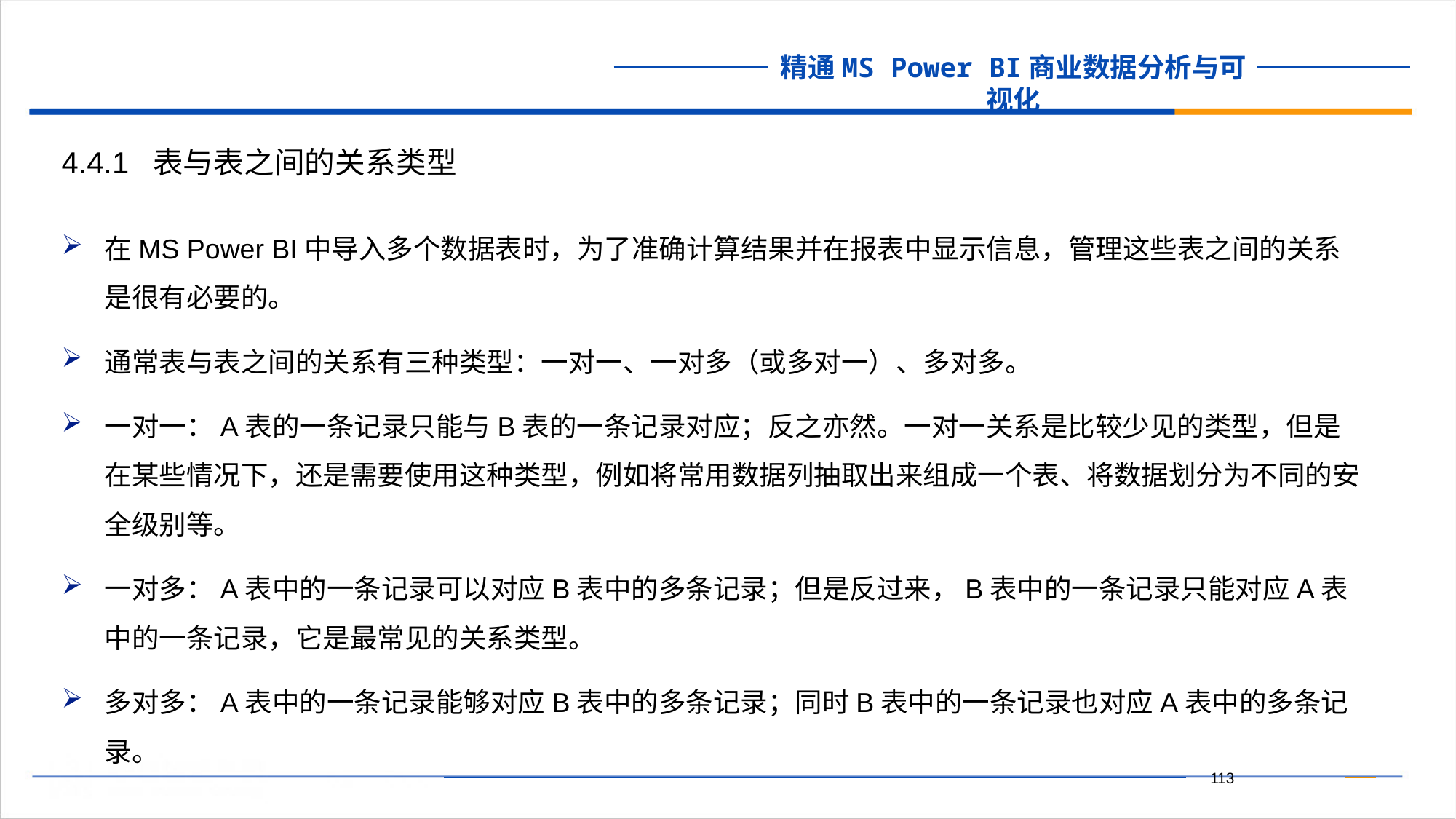

4.4.1  表与表之间的关系类型
在MS Power BI中导入多个数据表时，为了准确计算结果并在报表中显示信息，管理这些表之间的关系是很有必要的。
通常表与表之间的关系有三种类型：一对一、一对多（或多对一）、多对多。
一对一：A表的一条记录只能与B表的一条记录对应；反之亦然。一对一关系是比较少见的类型，但是在某些情况下，还是需要使用这种类型，例如将常用数据列抽取出来组成一个表、将数据划分为不同的安全级别等。
一对多：A表中的一条记录可以对应B表中的多条记录；但是反过来，B表中的一条记录只能对应A表中的一条记录，它是最常见的关系类型。
多对多：A表中的一条记录能够对应B表中的多条记录；同时B表中的一条记录也对应A表中的多条记录。